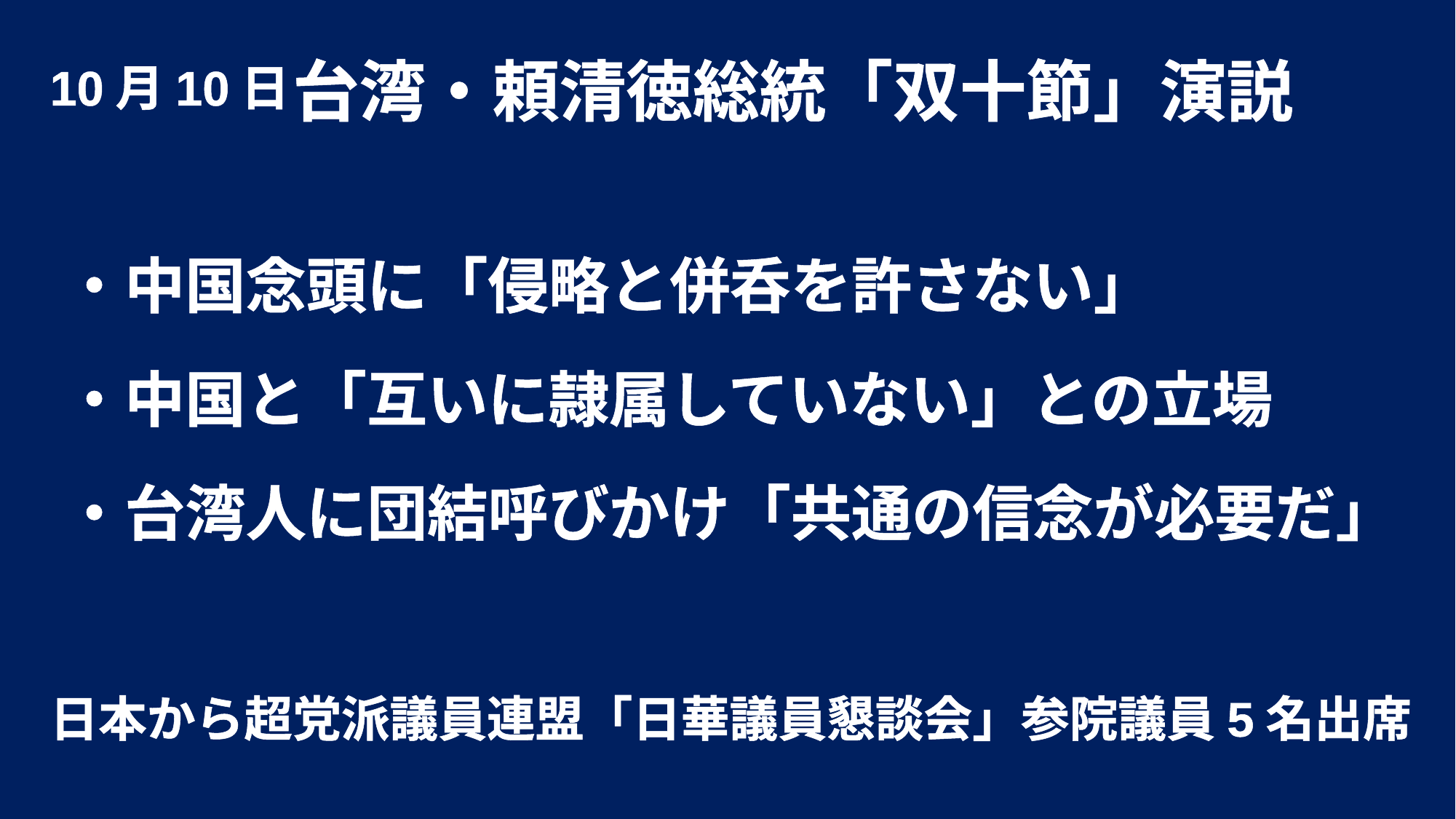

台湾・頼清徳総統「双十節」演説
10月10日
・中国念頭に「侵略と併呑を許さない」
・中国と「互いに隷属していない」との立場
・台湾人に団結呼びかけ「共通の信念が必要だ」
日本から超党派議員連盟「日華議員懇談会」参院議員5名出席